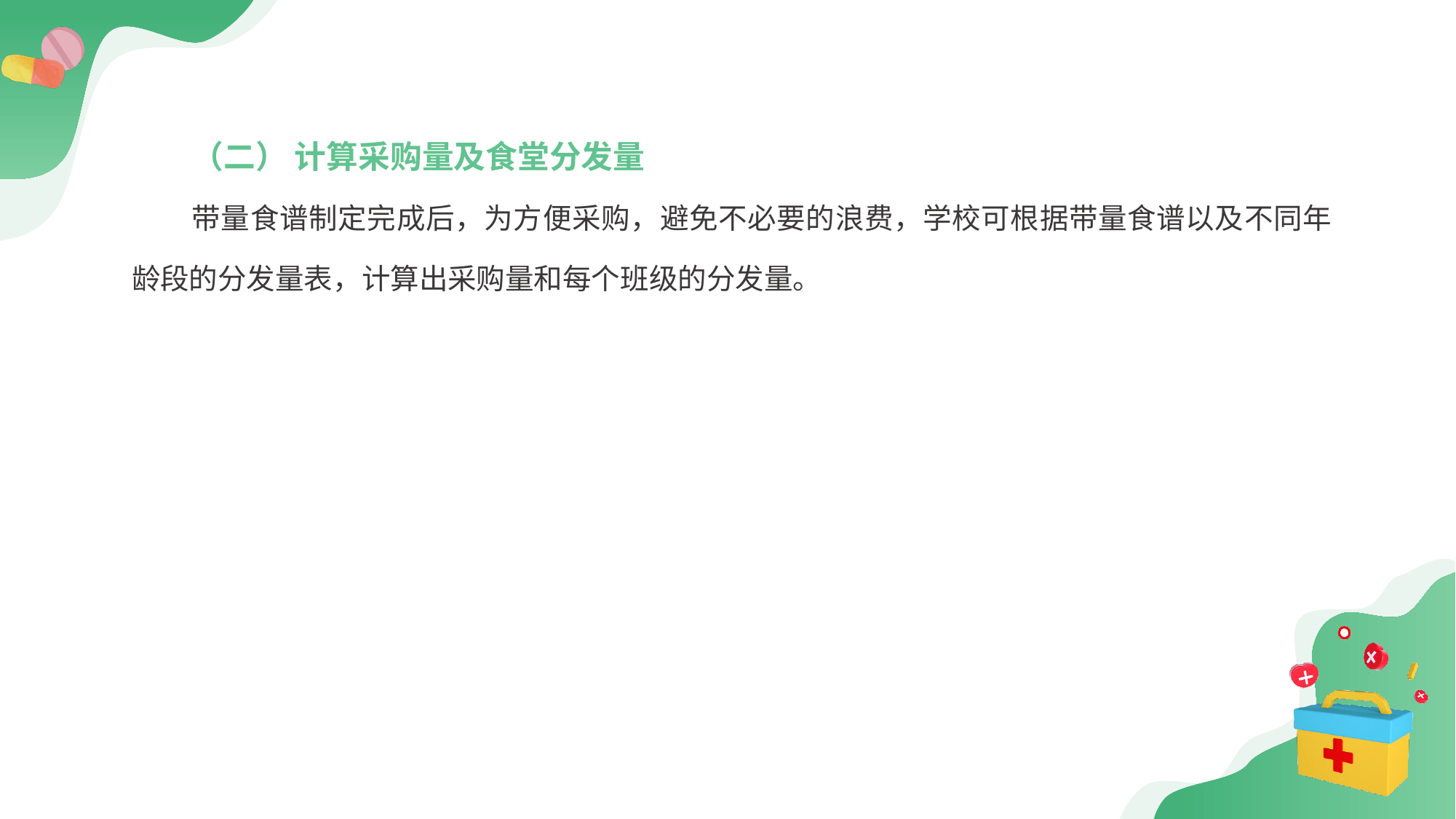

（二） 计算采购量及食堂分发量
带量食谱制定完成后，为方便采购，避免不必要的浪费，学校可根据带量食谱以及不同年龄段的分发量表，计算出采购量和每个班级的分发量。